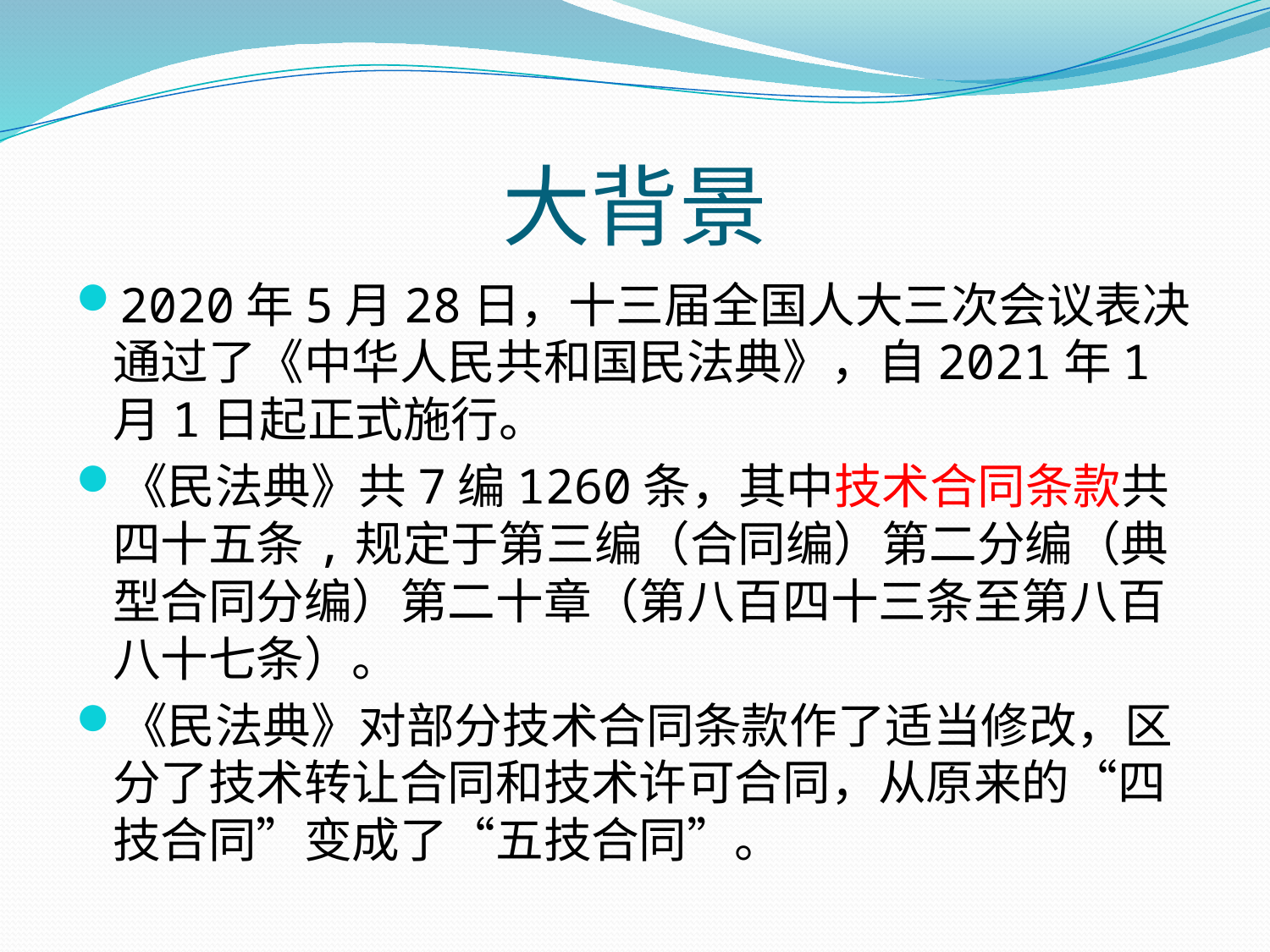

# 大背景
2020年5月28日，十三届全国人大三次会议表决通过了《中华人民共和国民法典》，自2021年1月1日起正式施行。
《民法典》共7编1260条，其中技术合同条款共四十五条,规定于第三编（合同编）第二分编（典型合同分编）第二十章（第八百四十三条至第八百八十七条）。
《民法典》对部分技术合同条款作了适当修改，区分了技术转让合同和技术许可合同，从原来的“四技合同”变成了“五技合同”。